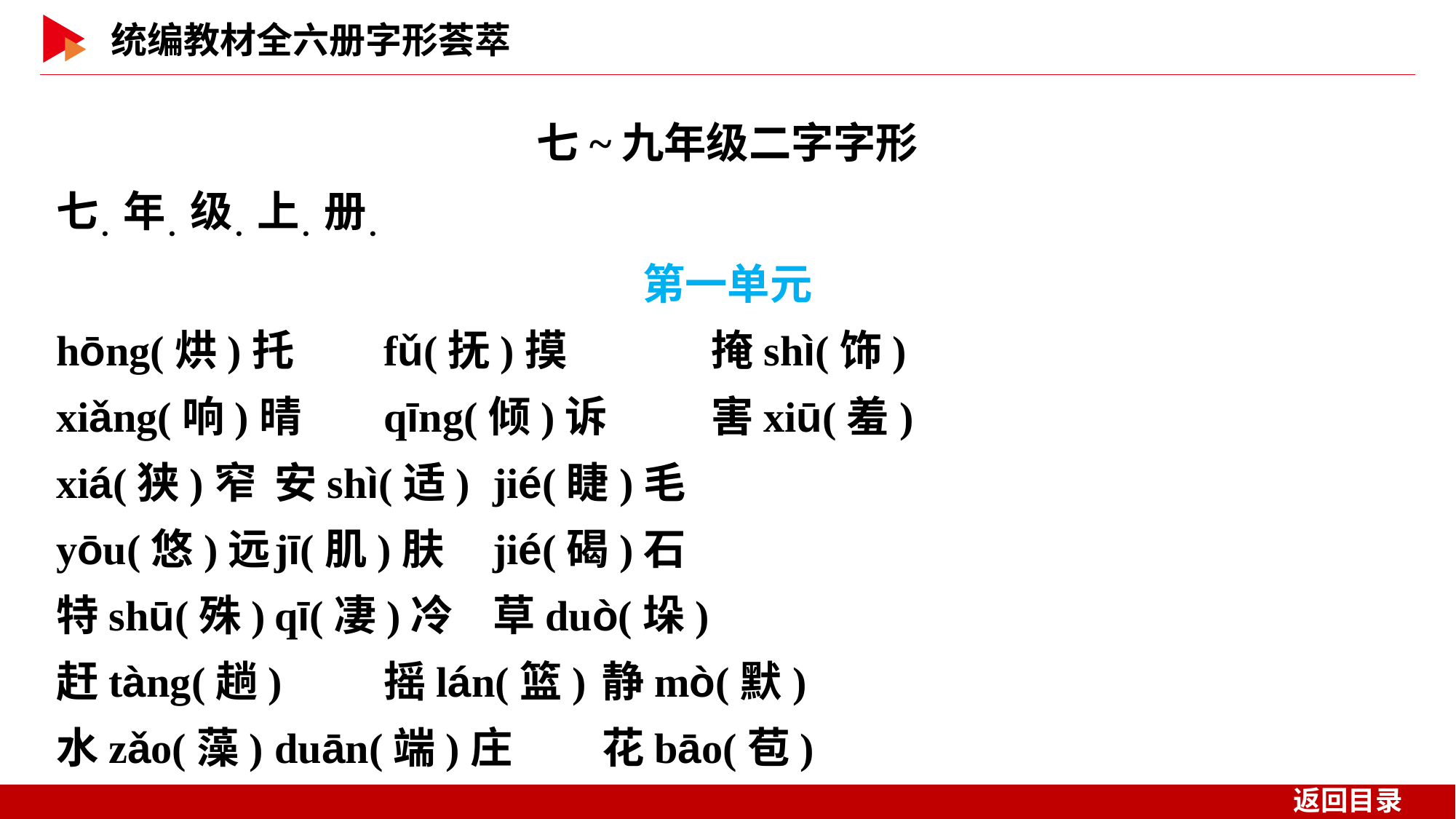

七~九年级二字字形
七．年．级．上．册．
第一单元
hōng(烘)托	fǔ(抚)摸　	掩shì(饰)
xiǎng(响)晴	qīng(倾)诉	害xiū(羞)
xiá(狭)窄	安shì(适)	jié(睫)毛
yōu(悠)远	jī(肌)肤	jié(碣)石
特shū(殊)	qī(凄)冷	草duò(垛)
赶tàng(趟)	摇lán(篮)	静mò(默)
水zǎo(藻)	duān(端)庄	花bāo(苞)